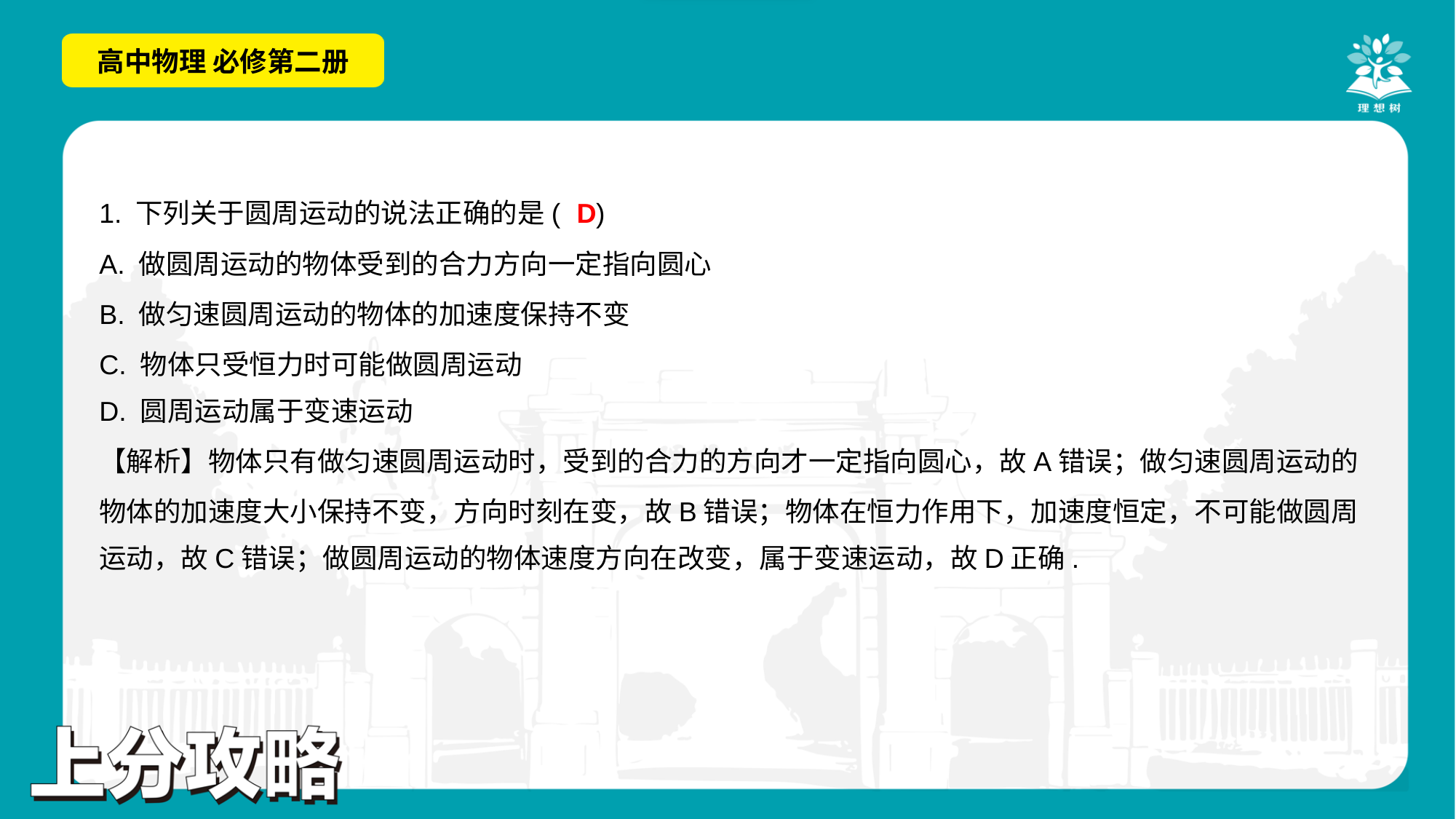

D
1. 下列关于圆周运动的说法正确的是(     )
A. 做圆周运动的物体受到的合力方向一定指向圆心
B. 做匀速圆周运动的物体的加速度保持不变
C. 物体只受恒力时可能做圆周运动
D. 圆周运动属于变速运动
【解析】物体只有做匀速圆周运动时，受到的合力的方向才一定指向圆心，故A错误；做匀速圆周运动的
物体的加速度大小保持不变，方向时刻在变，故B错误；物体在恒力作用下，加速度恒定，不可能做圆周
运动，故C错误；做圆周运动的物体速度方向在改变，属于变速运动，故D正确.